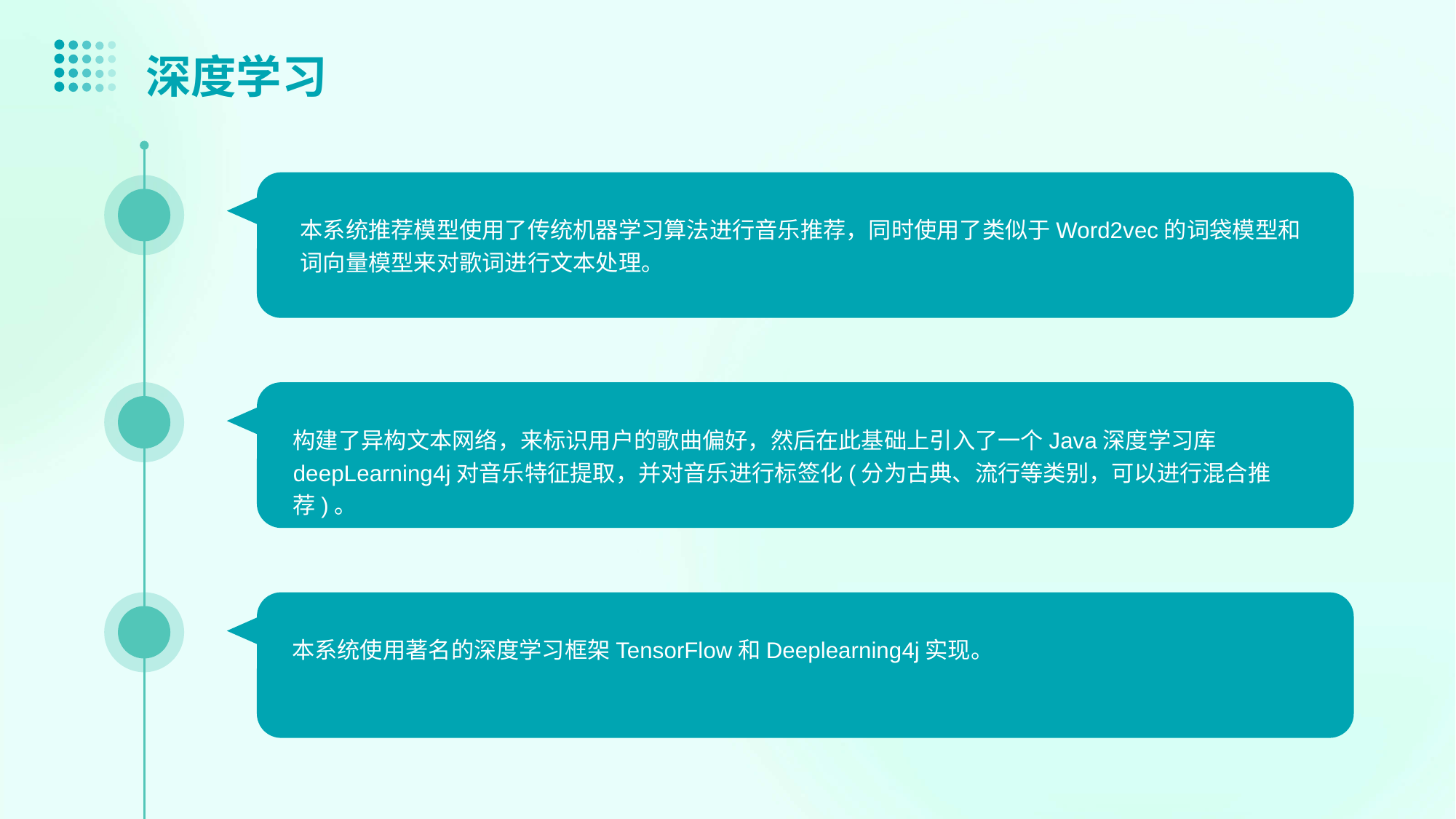

深度学习

本系统推荐模型使用了传统机器学习算法进行音乐推荐，同时使用了类似于Word2vec的词袋模型和词向量模型来对歌词进行文本处理。

构建了异构文本网络，来标识用户的歌曲偏好，然后在此基础上引入了一个Java深度学习库deepLearning4j对音乐特征提取，并对音乐进行标签化(分为古典、流行等类别，可以进行混合推荐)。

本系统使用著名的深度学习框架TensorFlow和Deeplearning4j实现。